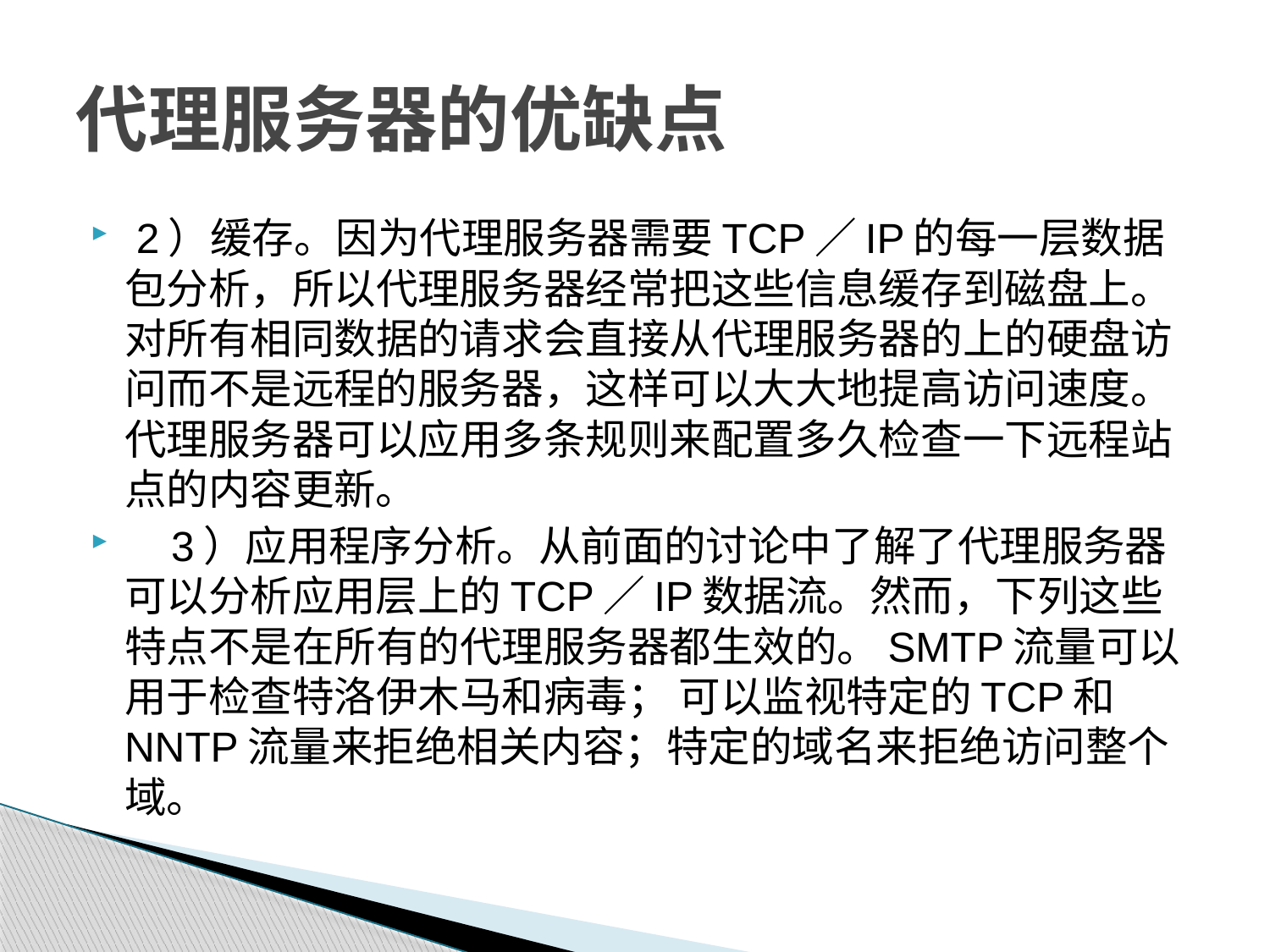

# 代理服务器的优缺点
 2）缓存。因为代理服务器需要TCP／IP的每一层数据包分析，所以代理服务器经常把这些信息缓存到磁盘上。对所有相同数据的请求会直接从代理服务器的上的硬盘访问而不是远程的服务器，这样可以大大地提高访问速度。代理服务器可以应用多条规则来配置多久检查一下远程站点的内容更新。
    3）应用程序分析。从前面的讨论中了解了代理服务器可以分析应用层上的TCP／IP数据流。然而，下列这些特点不是在所有的代理服务器都生效的。SMTP流量可以用于检查特洛伊木马和病毒； 可以监视特定的TCP和NNTP流量来拒绝相关内容；特定的域名来拒绝访问整个域。